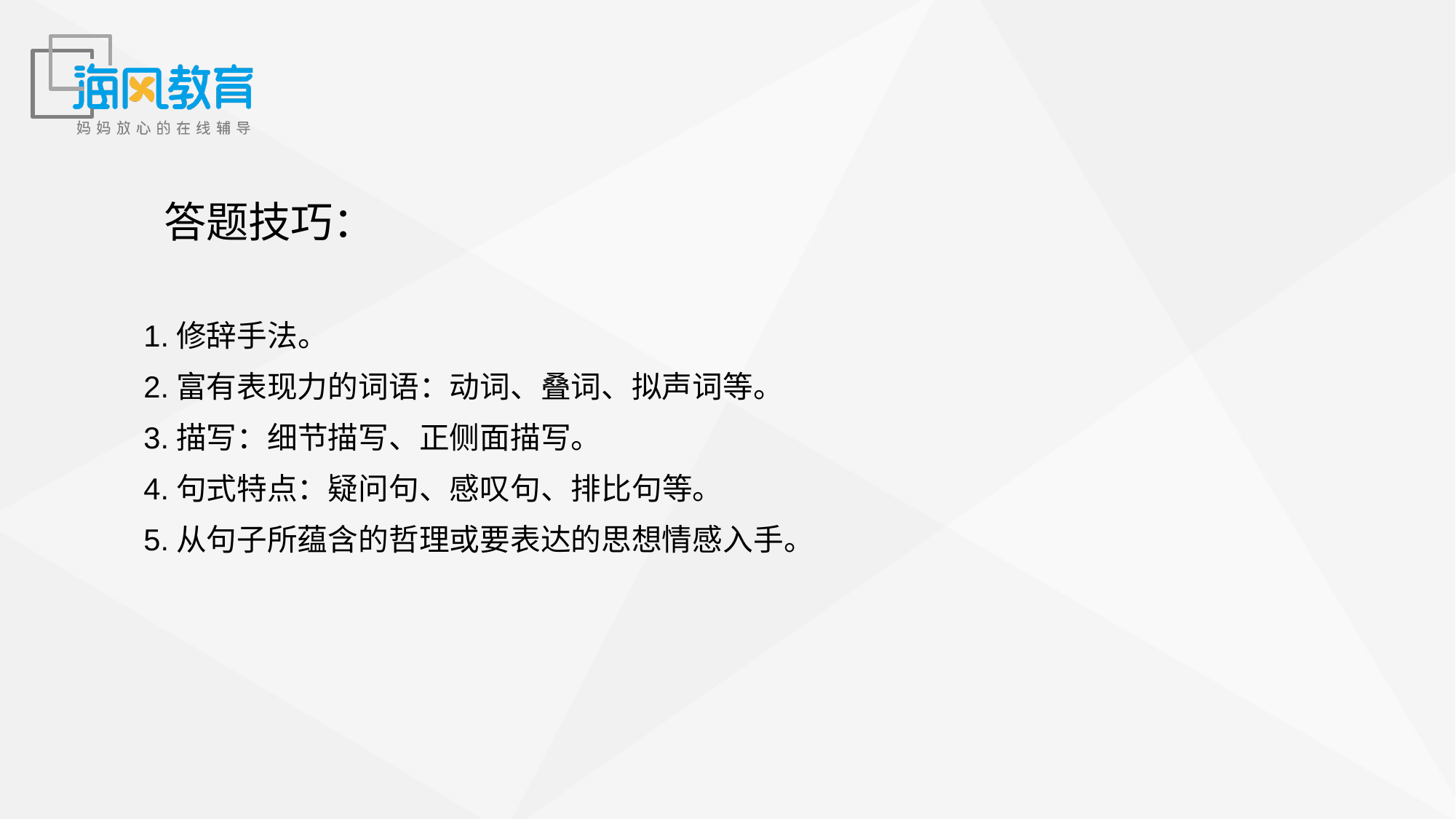

答题技巧：

1.修辞手法。
2.富有表现力的词语：动词、叠词、拟声词等。
3.描写：细节描写、正侧面描写。
4.句式特点：疑问句、感叹句、排比句等。
5.从句子所蕴含的哲理或要表达的思想情感入手。